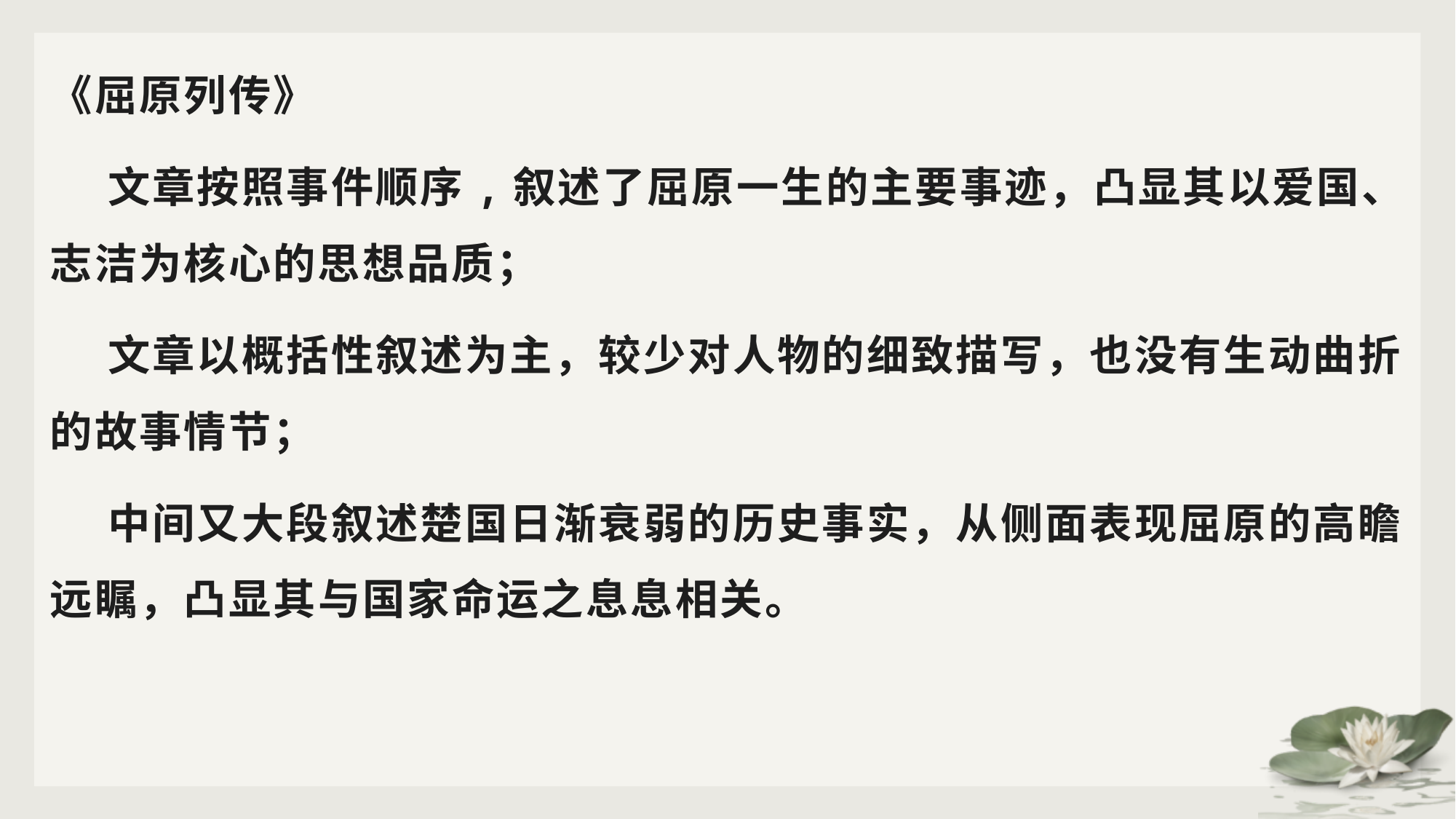

《屈原列传》
    文章按照事件顺序,叙述了屈原一生的主要事迹，凸显其以爱国、志洁为核心的思想品质；
    文章以概括性叙述为主，较少对人物的细致描写，也没有生动曲折的故事情节；
    中间又大段叙述楚国日渐衰弱的历史事实，从侧面表现屈原的高瞻远瞩，凸显其与国家命运之息息相关。